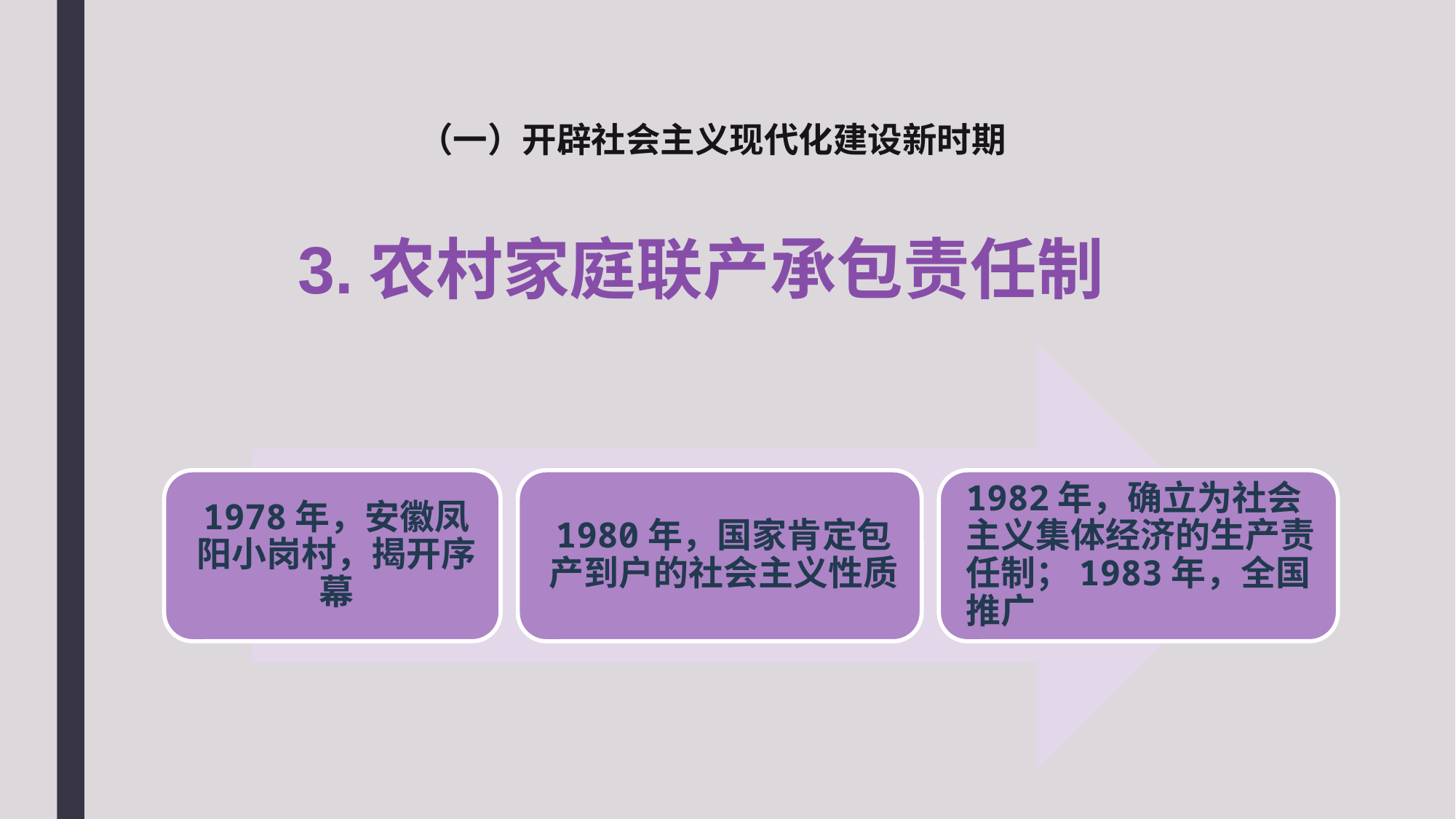

# （一）开辟社会主义现代化建设新时期
3.农村家庭联产承包责任制
1978年，安徽凤阳小岗村，揭开序幕
1980年，国家肯定包产到户的社会主义性质
1982年，确立为社会主义集体经济的生产责任制；1983年，全国推广